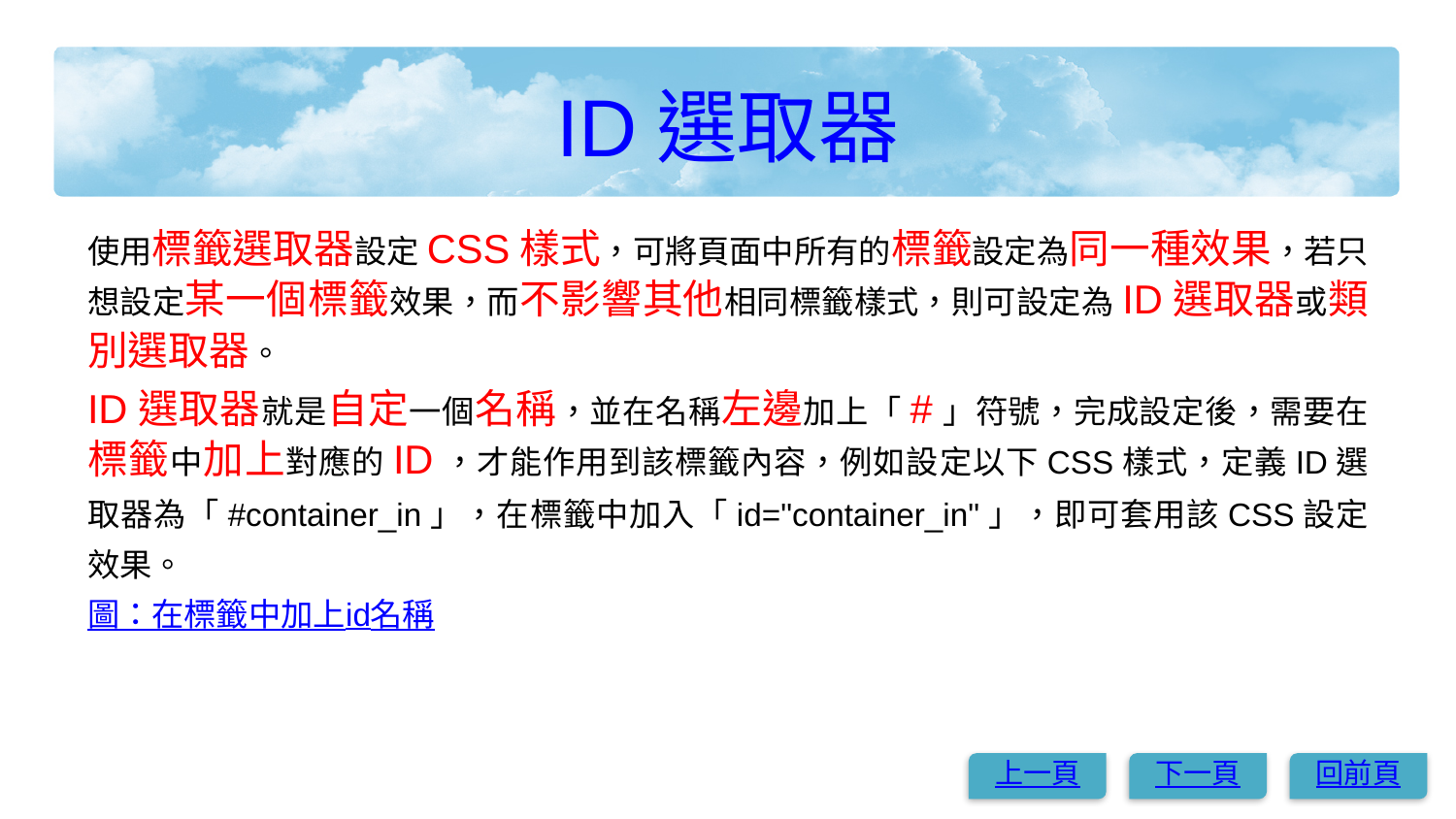

# ID選取器
使用標籤選取器設定CSS樣式，可將頁面中所有的標籤設定為同一種效果，若只想設定某一個標籤效果，而不影響其他相同標籤樣式，則可設定為ID選取器或類別選取器。
ID選取器就是自定一個名稱，並在名稱左邊加上「#」符號，完成設定後，需要在標籤中加上對應的ID，才能作用到該標籤內容，例如設定以下CSS樣式，定義ID選取器為「#container_in」，在標籤中加入「id="container_in"」，即可套用該CSS設定效果。
圖：在標籤中加上id名稱
上一頁
下一頁
回前頁